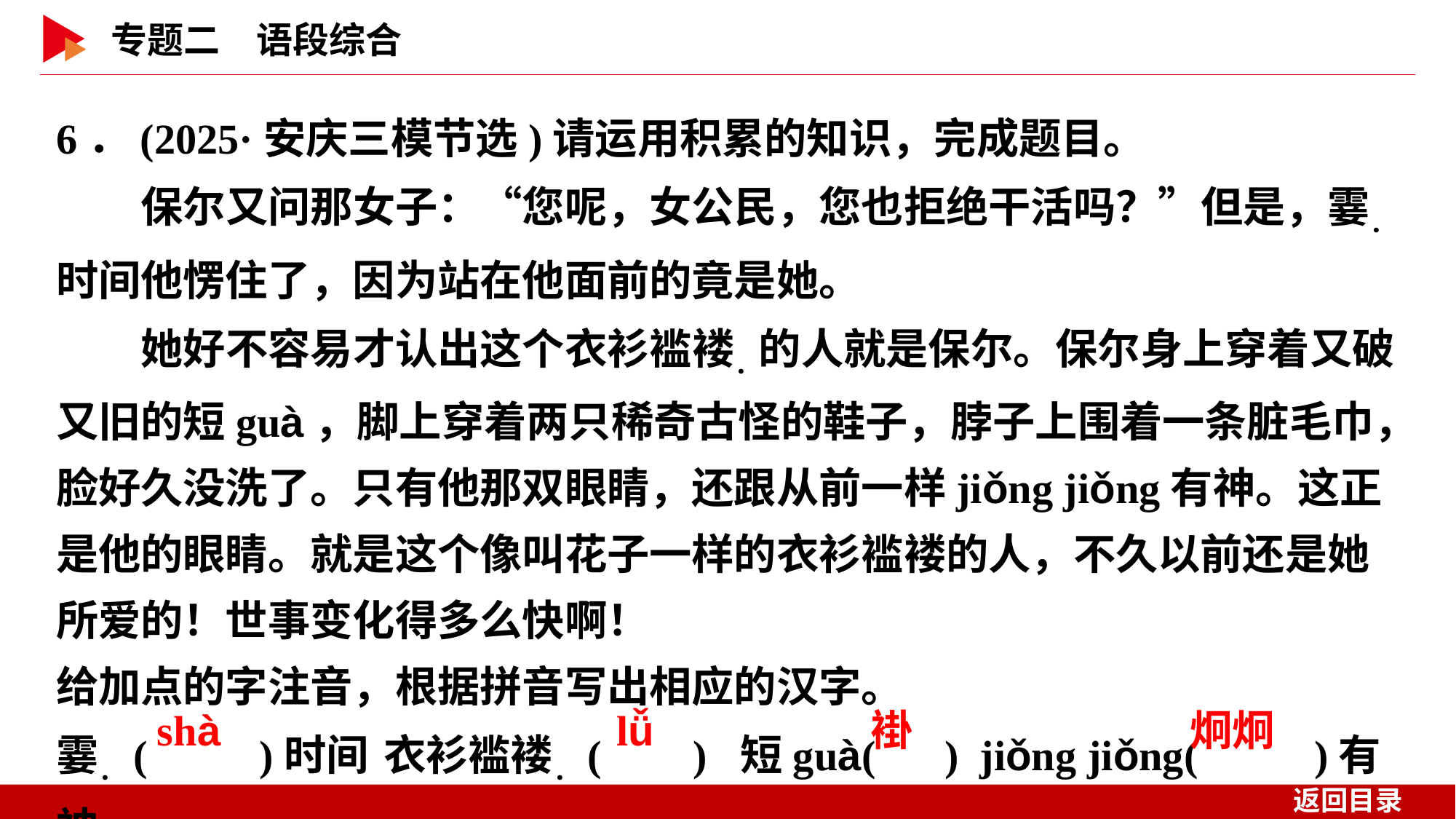

6．(2025·安庆三模节选)请运用积累的知识，完成题目。
　　保尔又问那女子：“您呢，女公民，您也拒绝干活吗？”但是，霎．时间他愣住了，因为站在他面前的竟是她。
　　她好不容易才认出这个衣衫褴褛．的人就是保尔。保尔身上穿着又破又旧的短guà，脚上穿着两只稀奇古怪的鞋子，脖子上围着一条脏毛巾，脸好久没洗了。只有他那双眼睛，还跟从前一样jiǒng jiǒng有神。这正是他的眼睛。就是这个像叫花子一样的衣衫褴褛的人，不久以前还是她所爱的！世事变化得多么快啊！
给加点的字注音，根据拼音写出相应的汉字。
霎．(          )时间	衣衫褴褛．(        )	  短guà(      )  jiǒng jiǒng(          )有神
 shà
 lǚ
   褂
 炯炯